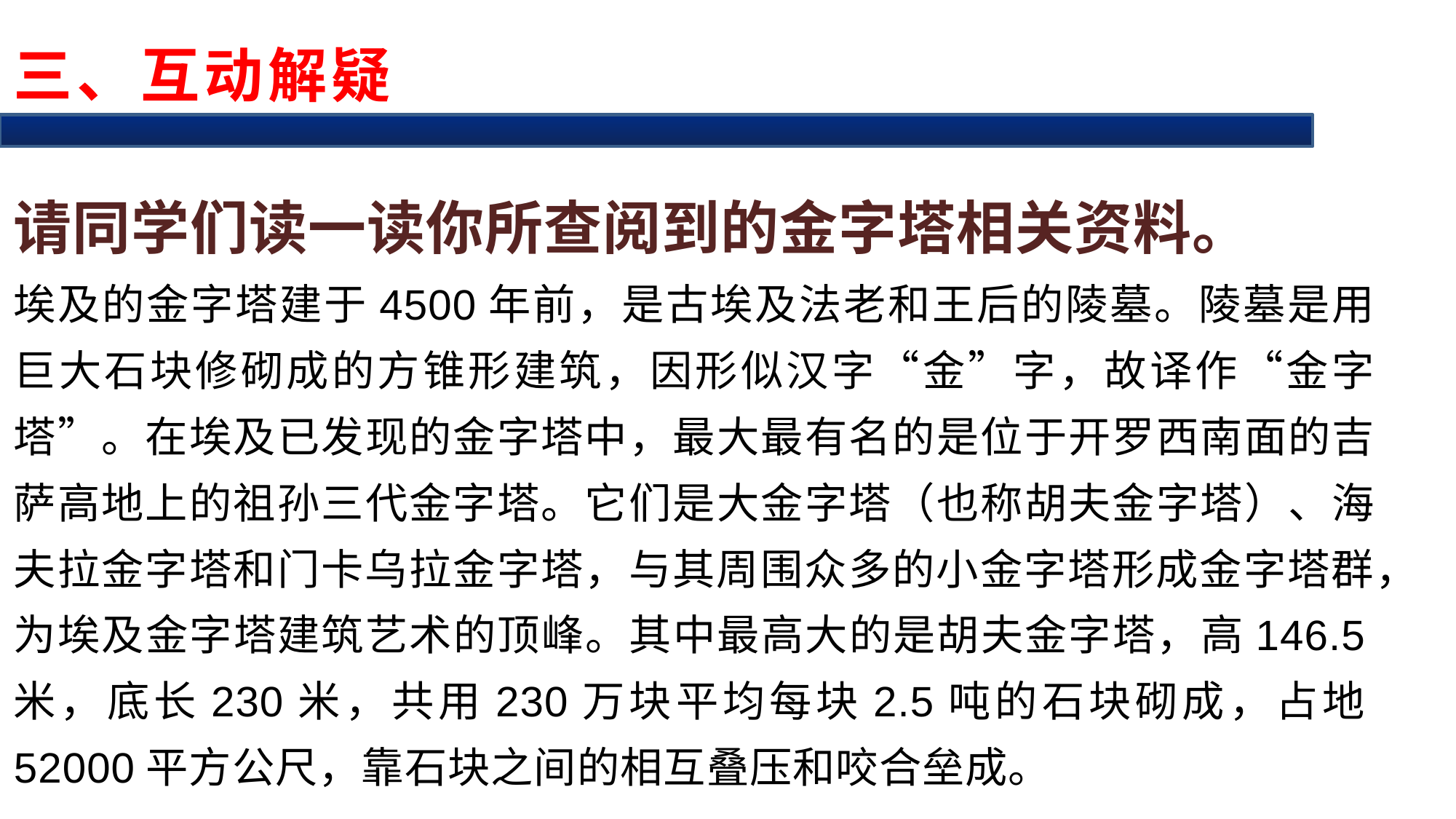

三、互动解疑

请同学们读一读你所查阅到的金字塔相关资料。

埃及的金字塔建于4500年前，是古埃及法老和王后的陵墓。陵墓是用巨大石块修砌成的方锥形建筑，因形似汉字“金”字，故译作“金字塔”。在埃及已发现的金字塔中，最大最有名的是位于开罗西南面的吉萨高地上的祖孙三代金字塔。它们是大金字塔（也称胡夫金字塔）、海夫拉金字塔和门卡乌拉金字塔，与其周围众多的小金字塔形成金字塔群，为埃及金字塔建筑艺术的顶峰。其中最高大的是胡夫金字塔，高146.5米，底长230米，共用230万块平均每块2.5吨的石块砌成，占地52000平方公尺，靠石块之间的相互叠压和咬合垒成。